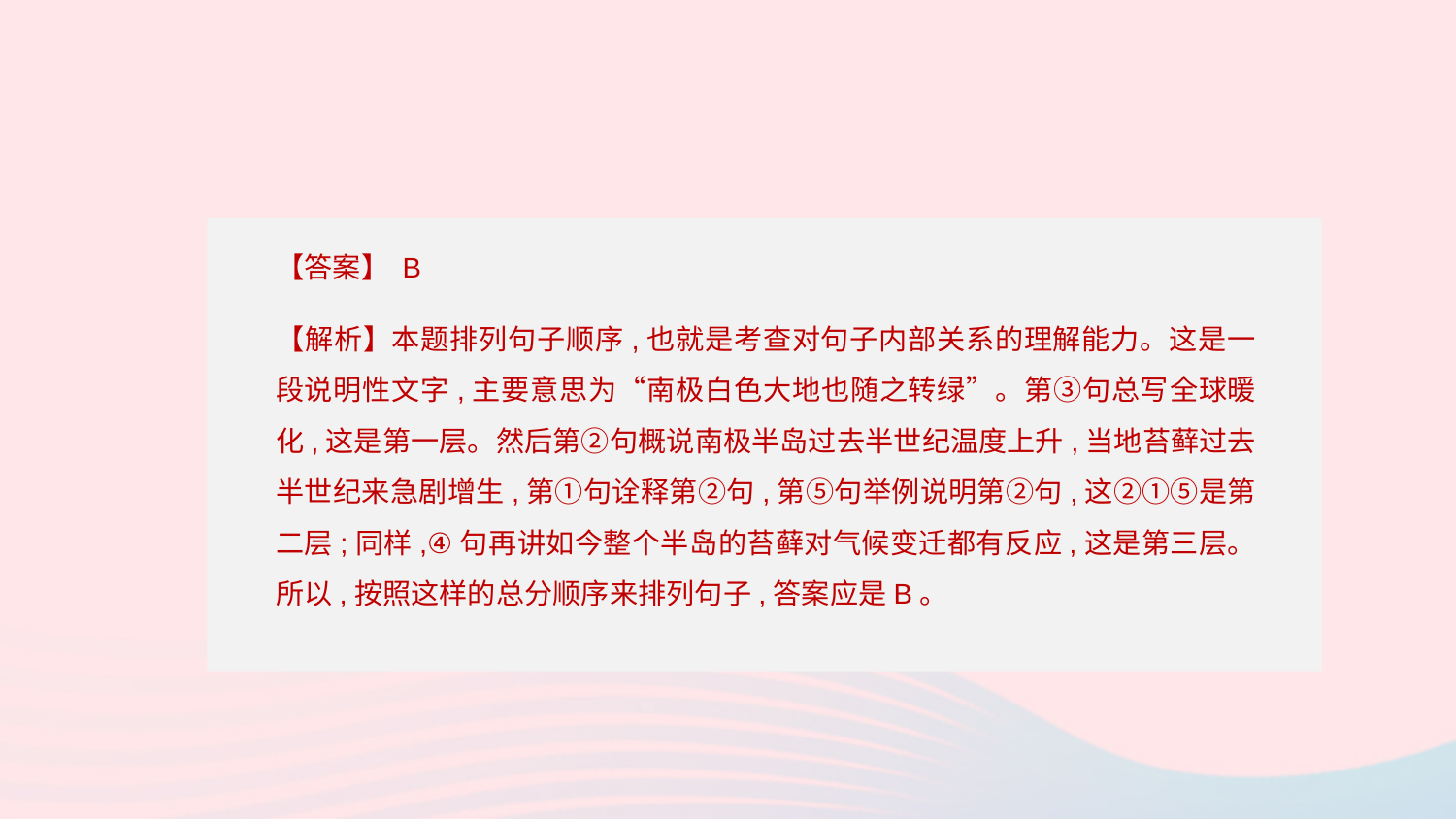

【答案】 B
【解析】本题排列句子顺序,也就是考查对句子内部关系的理解能力。这是一段说明性文字,主要意思为“南极白色大地也随之转绿”。第③句总写全球暖化,这是第一层。然后第②句概说南极半岛过去半世纪温度上升,当地苔藓过去半世纪来急剧增生,第①句诠释第②句,第⑤句举例说明第②句,这②①⑤是第二层;同样,④句再讲如今整个半岛的苔藓对气候变迁都有反应,这是第三层。所以,按照这样的总分顺序来排列句子,答案应是B。